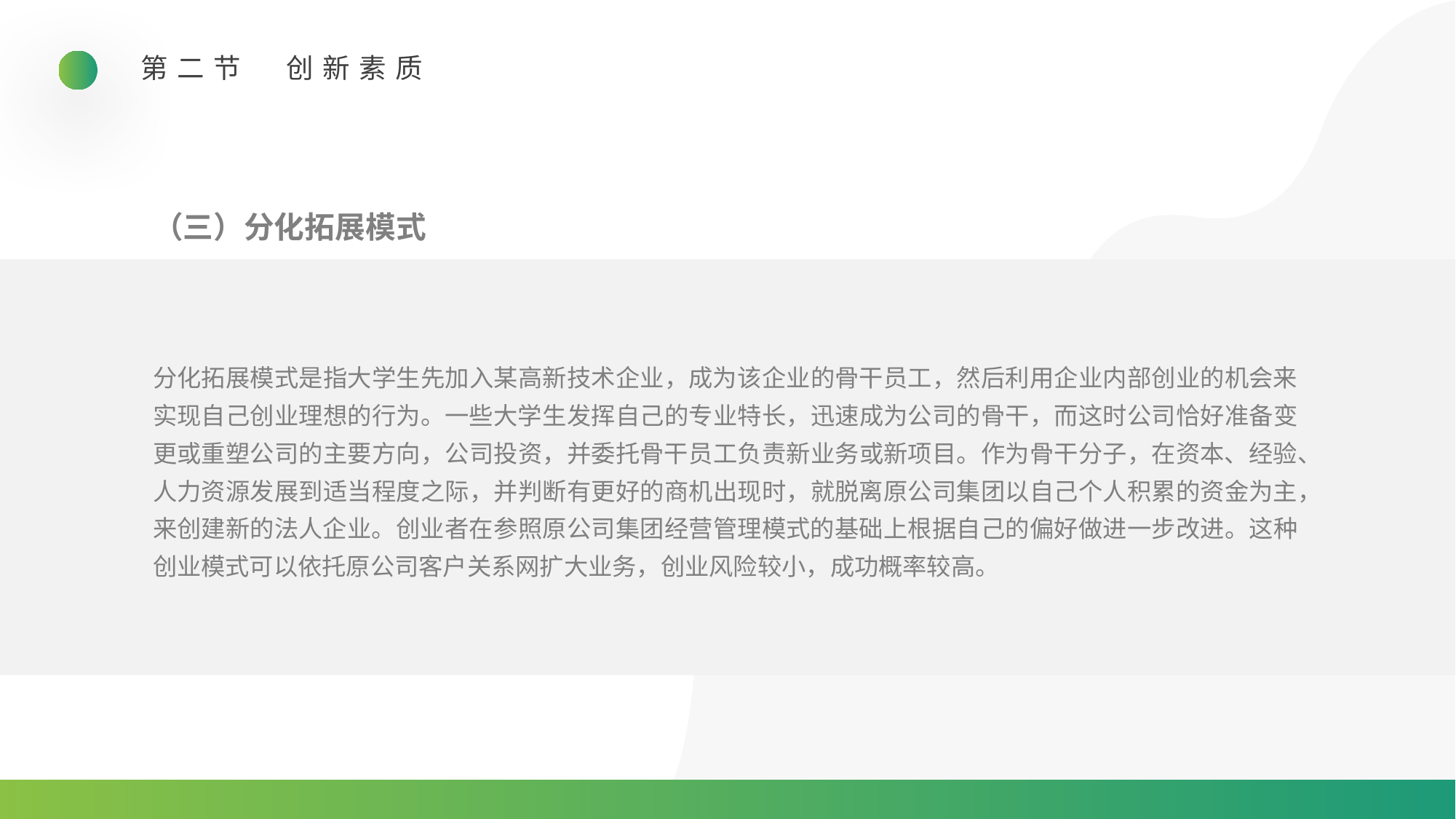

第二节　创新素质
（三）分化拓展模式

分化拓展模式是指大学生先加入某高新技术企业，成为该企业的骨干员工，然后利用企业内部创业的机会来实现自己创业理想的行为。一些大学生发挥自己的专业特长，迅速成为公司的骨干，而这时公司恰好准备变更或重塑公司的主要方向，公司投资，并委托骨干员工负责新业务或新项目。作为骨干分子，在资本、经验、人力资源发展到适当程度之际，并判断有更好的商机出现时，就脱离原公司集团以自己个人积累的资金为主，来创建新的法人企业。创业者在参照原公司集团经营管理模式的基础上根据自己的偏好做进一步改进。这种创业模式可以依托原公司客户关系网扩大业务，创业风险较小，成功概率较高。